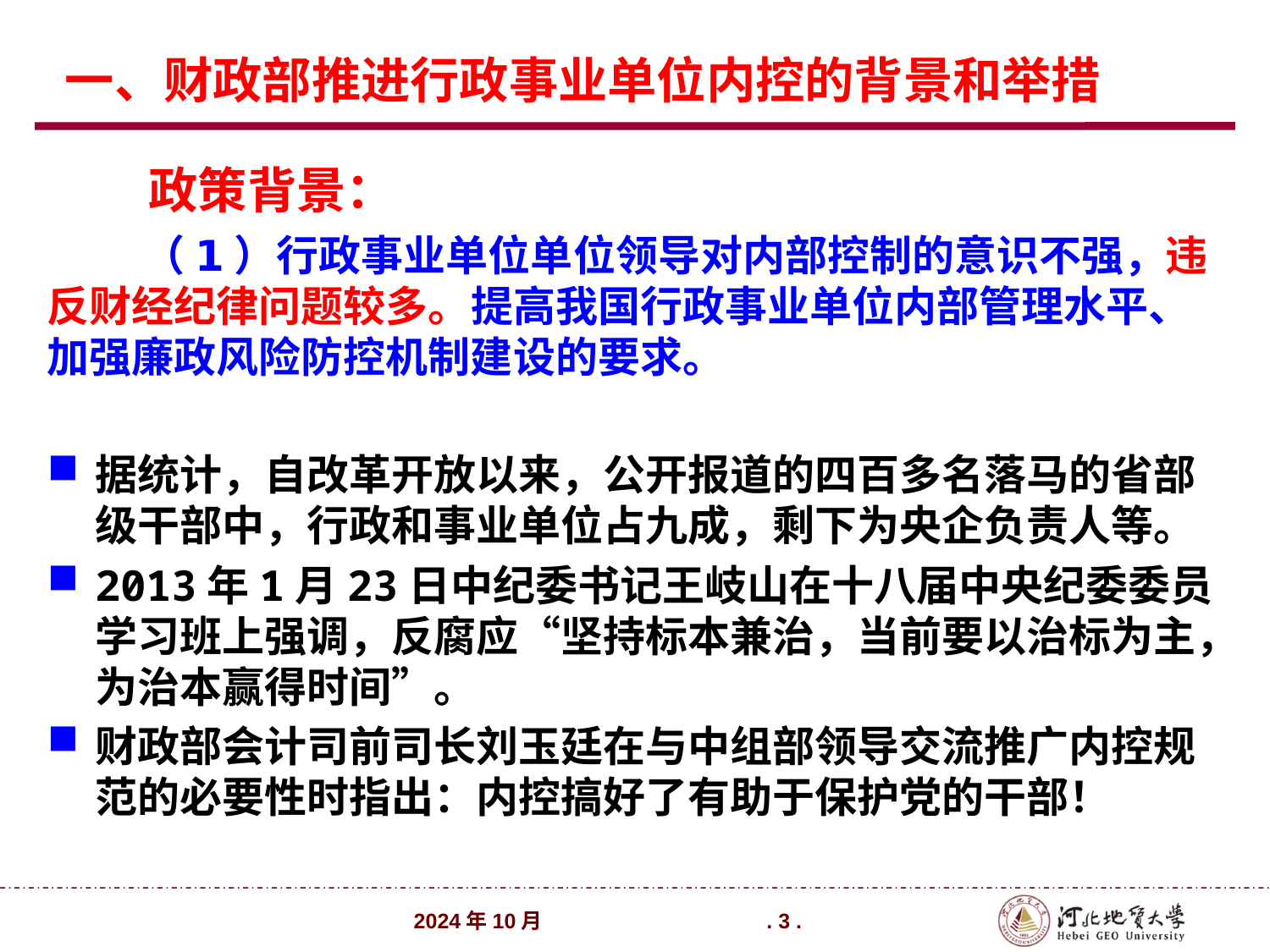

一、财政部推进行政事业单位内控的背景和举措
 政策背景：
 （1）行政事业单位单位领导对内部控制的意识不强，违反财经纪律问题较多。提高我国行政事业单位内部管理水平、加强廉政风险防控机制建设的要求。

据统计，自改革开放以来，公开报道的四百多名落马的省部级干部中，行政和事业单位占九成，剩下为央企负责人等。
2013年1月23日中纪委书记王岐山在十八届中央纪委委员学习班上强调，反腐应“坚持标本兼治，当前要以治标为主，为治本赢得时间”。
财政部会计司前司长刘玉廷在与中组部领导交流推广内控规范的必要性时指出：内控搞好了有助于保护党的干部！
2024年10月                                             . 3 .